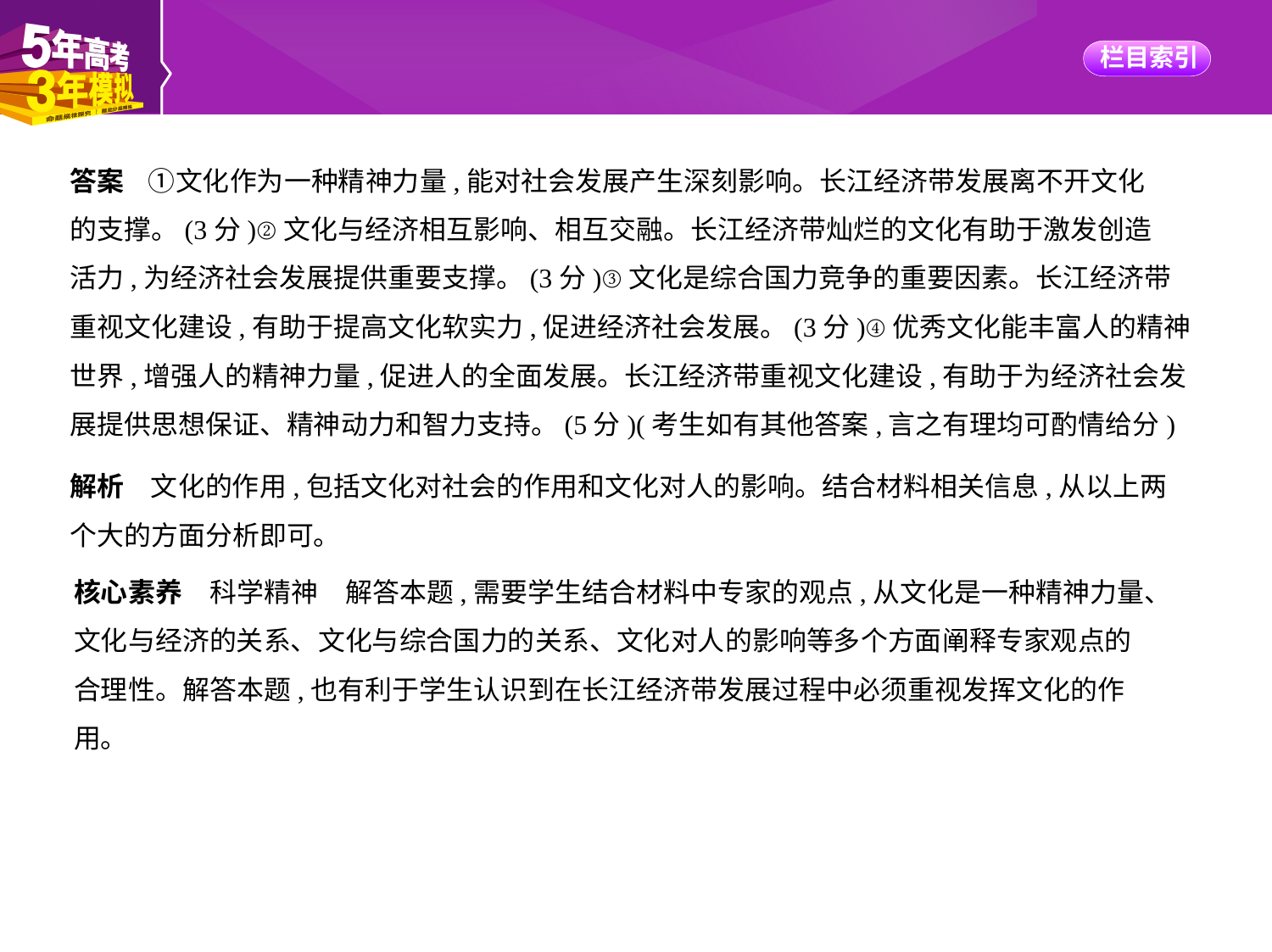

答案    ①文化作为一种精神力量,能对社会发展产生深刻影响。长江经济带发展离不开文化
的支撑。(3分)②文化与经济相互影响、相互交融。长江经济带灿烂的文化有助于激发创造
活力,为经济社会发展提供重要支撑。(3分)③文化是综合国力竞争的重要因素。长江经济带
重视文化建设,有助于提高文化软实力,促进经济社会发展。(3分)④优秀文化能丰富人的精神
世界,增强人的精神力量,促进人的全面发展。长江经济带重视文化建设,有助于为经济社会发
展提供思想保证、精神动力和智力支持。(5分)(考生如有其他答案,言之有理均可酌情给分)
解析　文化的作用,包括文化对社会的作用和文化对人的影响。结合材料相关信息,从以上两
个大的方面分析即可。
核心素养　科学精神　解答本题,需要学生结合材料中专家的观点,从文化是一种精神力量、
文化与经济的关系、文化与综合国力的关系、文化对人的影响等多个方面阐释专家观点的
合理性。解答本题,也有利于学生认识到在长江经济带发展过程中必须重视发挥文化的作
用。